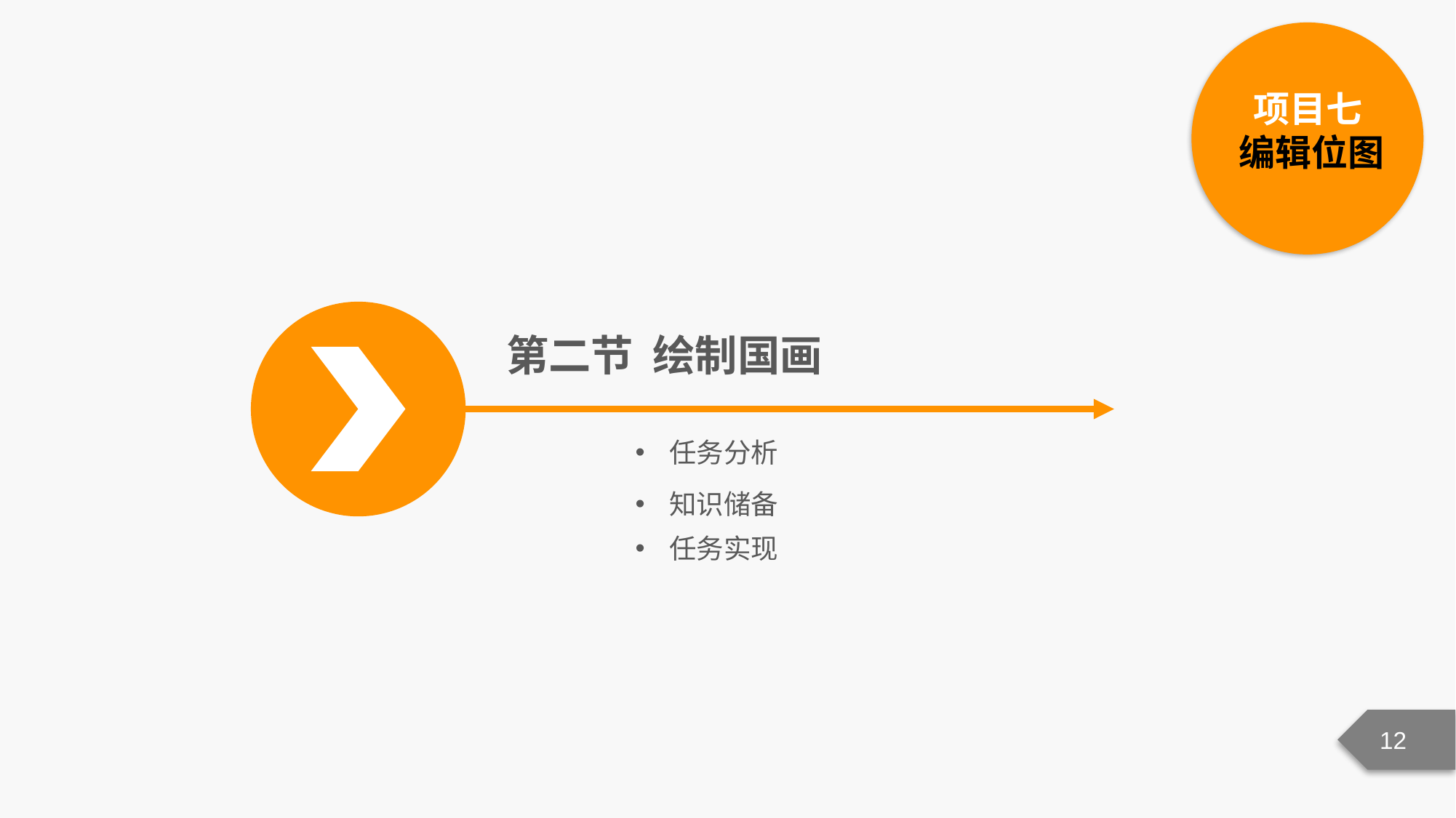

项目七
编辑位图

第二节  绘制国画

任务分析
知识储备
任务实现